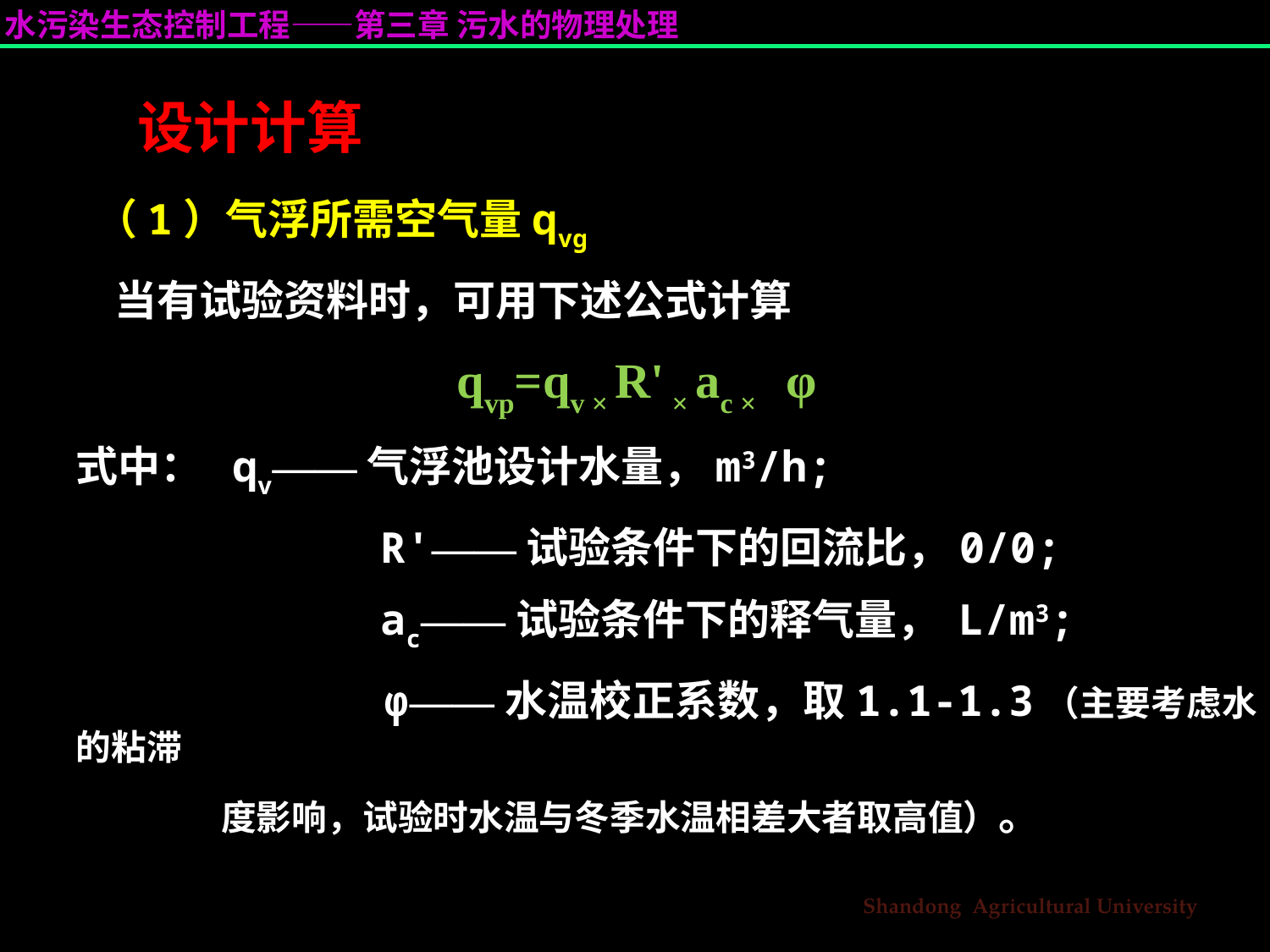

设计计算
 （1）气浮所需空气量qvg
   当有试验资料时，可用下述公式计算
               qvp=qv × R' × ac × φ
式中：  qv——气浮池设计水量，m3/h;
            R'——试验条件下的回流比，0/0;
            ac——试验条件下的释气量， L/m3;
            φ——水温校正系数，取1.1-1.3（主要考虑水的粘滞
                 度影响，试验时水温与冬季水温相差大者取高值）。